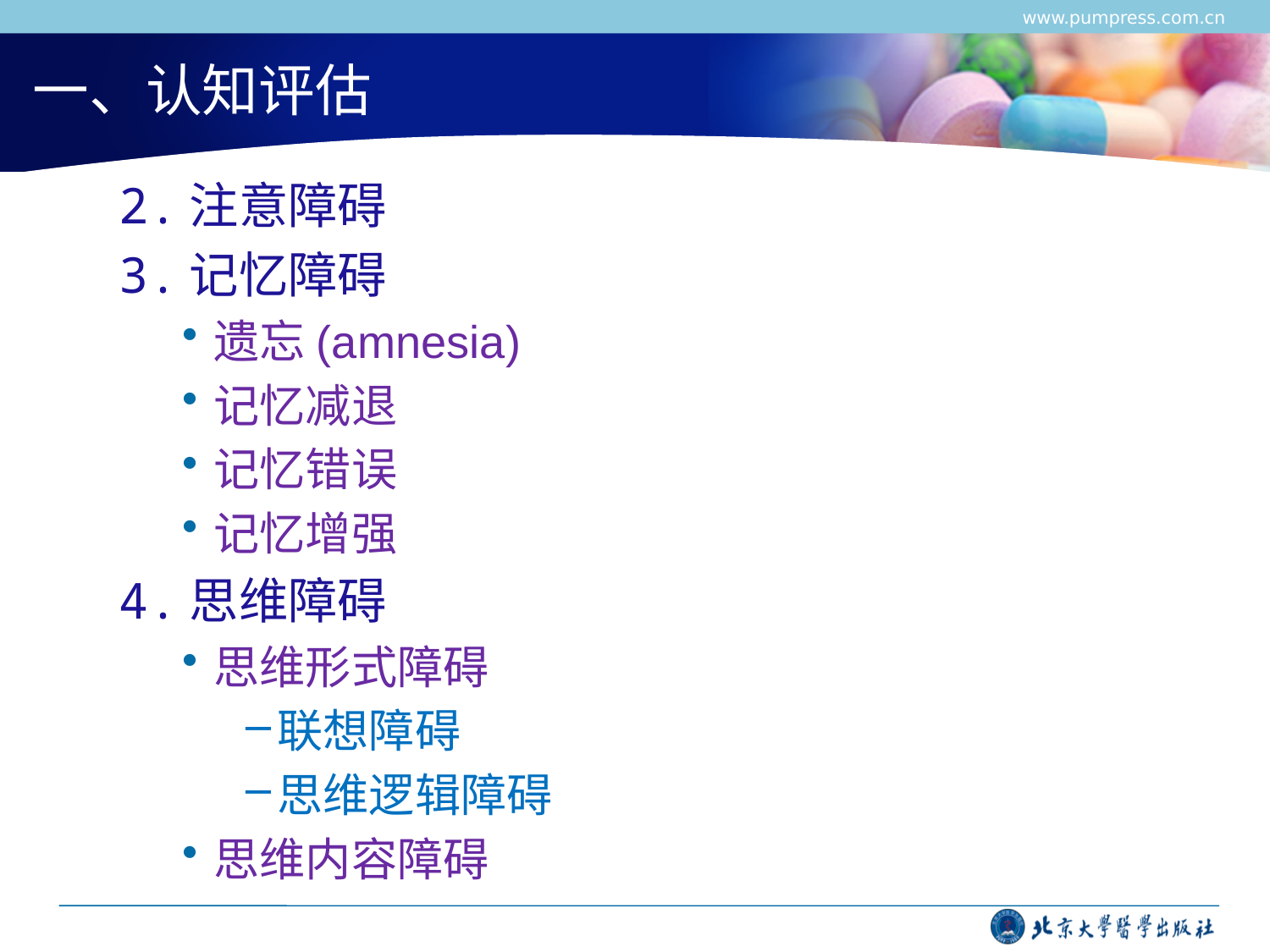

www.pumpress.com.cn
# 一、认知评估
2.注意障碍
3.记忆障碍
遗忘(amnesia)
记忆减退
记忆错误
记忆增强
4.思维障碍
思维形式障碍
联想障碍
思维逻辑障碍
思维内容障碍